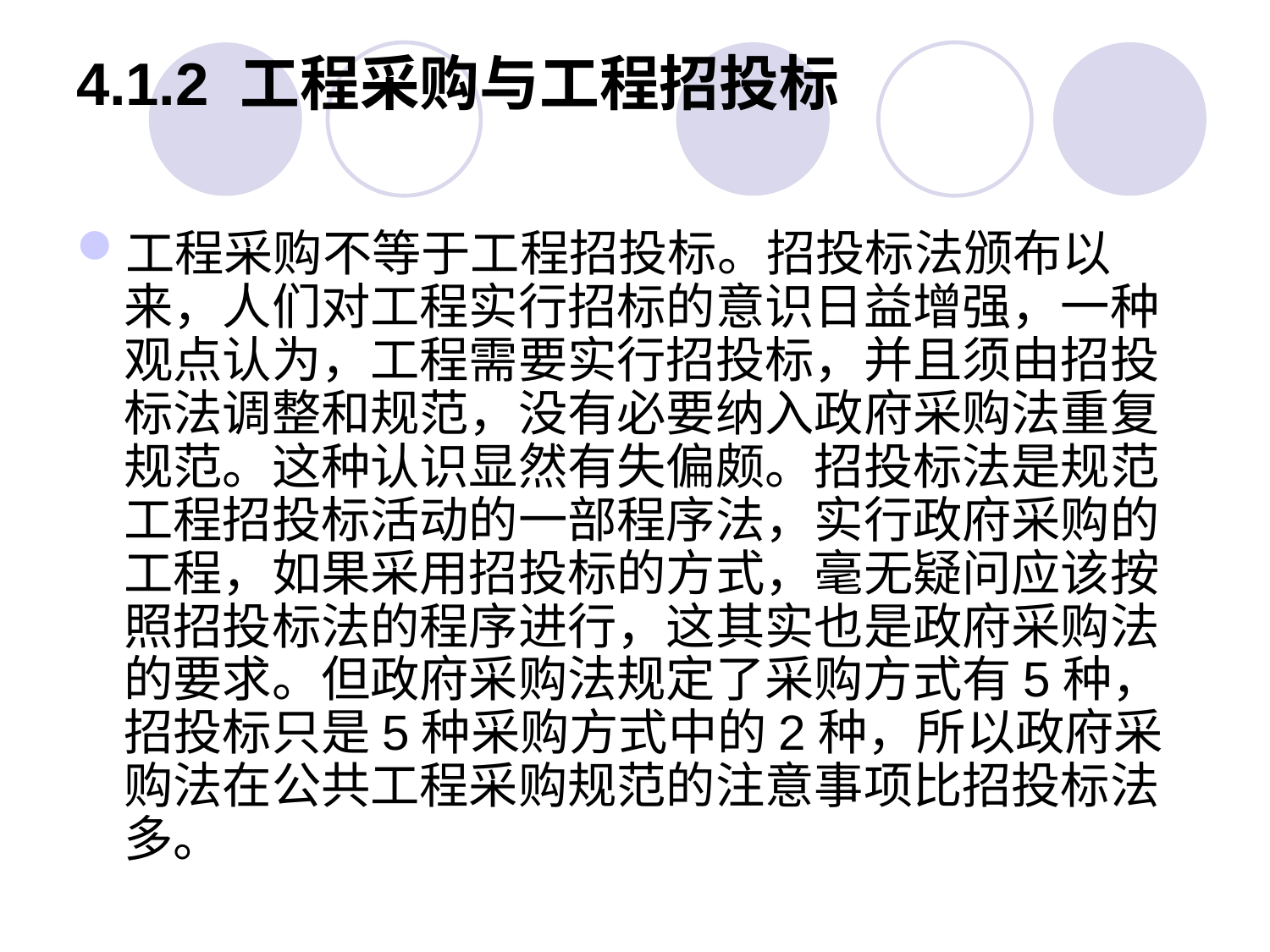

# 4.1.2 工程采购与工程招投标
工程采购不等于工程招投标。招投标法颁布以来，人们对工程实行招标的意识日益增强，一种观点认为，工程需要实行招投标，并且须由招投标法调整和规范，没有必要纳入政府采购法重复规范。这种认识显然有失偏颇。招投标法是规范工程招投标活动的一部程序法，实行政府采购的工程，如果采用招投标的方式，毫无疑问应该按照招投标法的程序进行，这其实也是政府采购法的要求。但政府采购法规定了采购方式有5种，招投标只是5种采购方式中的2种，所以政府采购法在公共工程采购规范的注意事项比招投标法多。